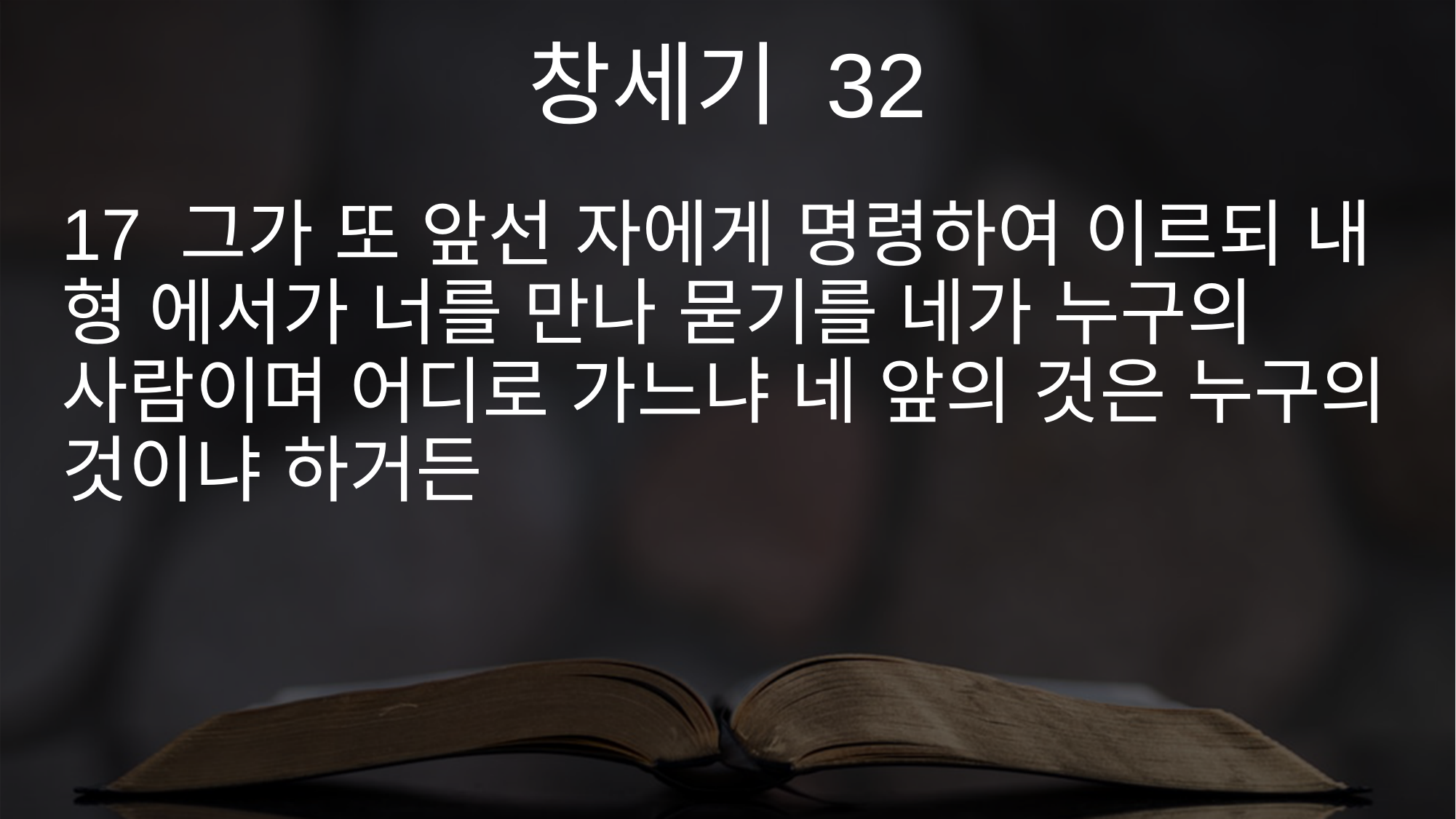

창세기 32
17 그가 또 앞선 자에게 명령하여 이르되 내 형 에서가 너를 만나 묻기를 네가 누구의 사람이며 어디로 가느냐 네 앞의 것은 누구의 것이냐 하거든